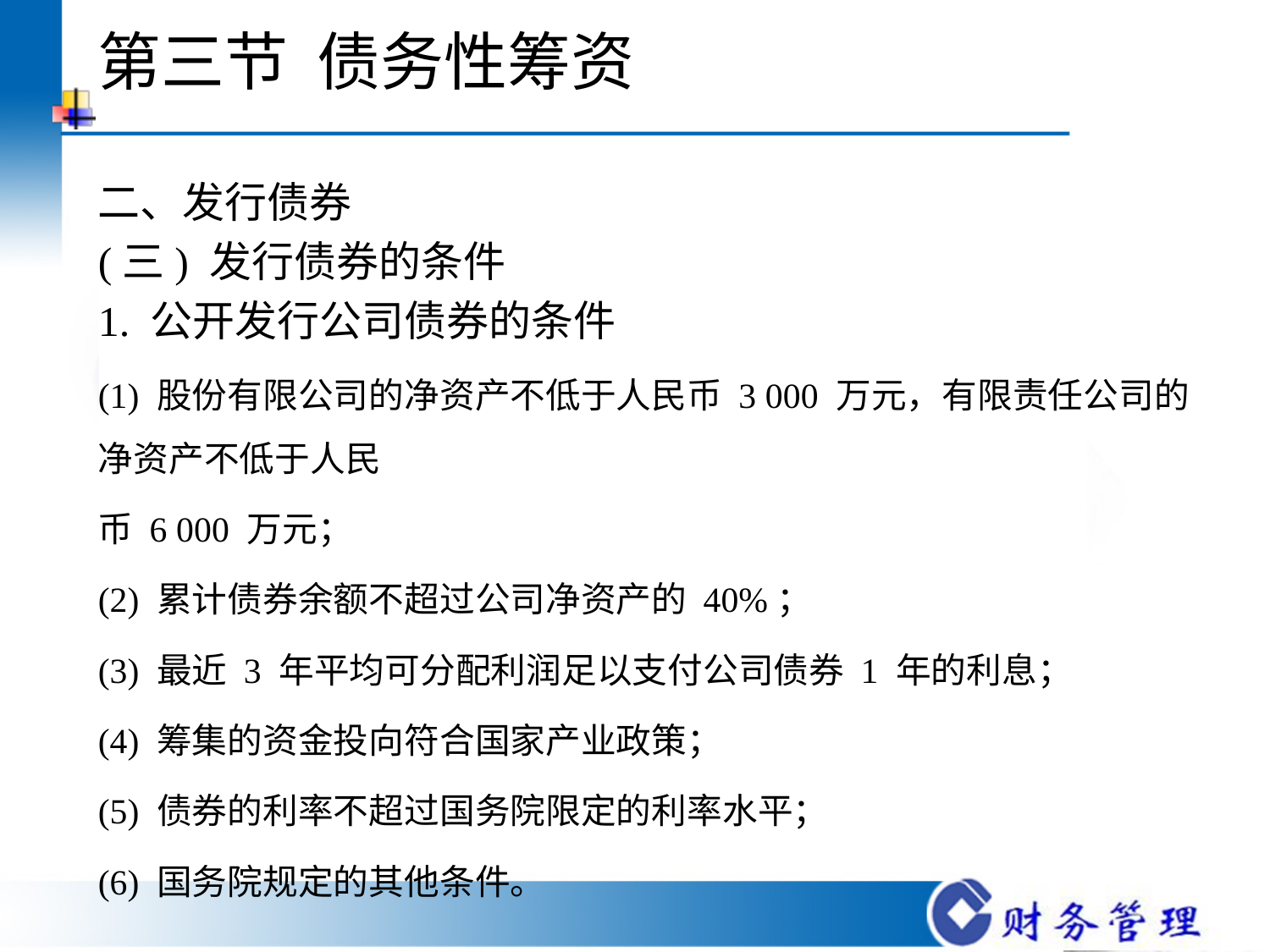

# 第三节  债务性筹资
二、发行债券
(三) 发行债券的条件
1. 公开发行公司债券的条件
(1) 股份有限公司的净资产不低于人民币 3 000 万元，有限责任公司的净资产不低于人民
币 6 000 万元；
(2) 累计债券余额不超过公司净资产的 40%；
(3) 最近 3 年平均可分配利润足以支付公司债券 1 年的利息；
(4) 筹集的资金投向符合国家产业政策；
(5) 债券的利率不超过国务院限定的利率水平；
(6) 国务院规定的其他条件。
35